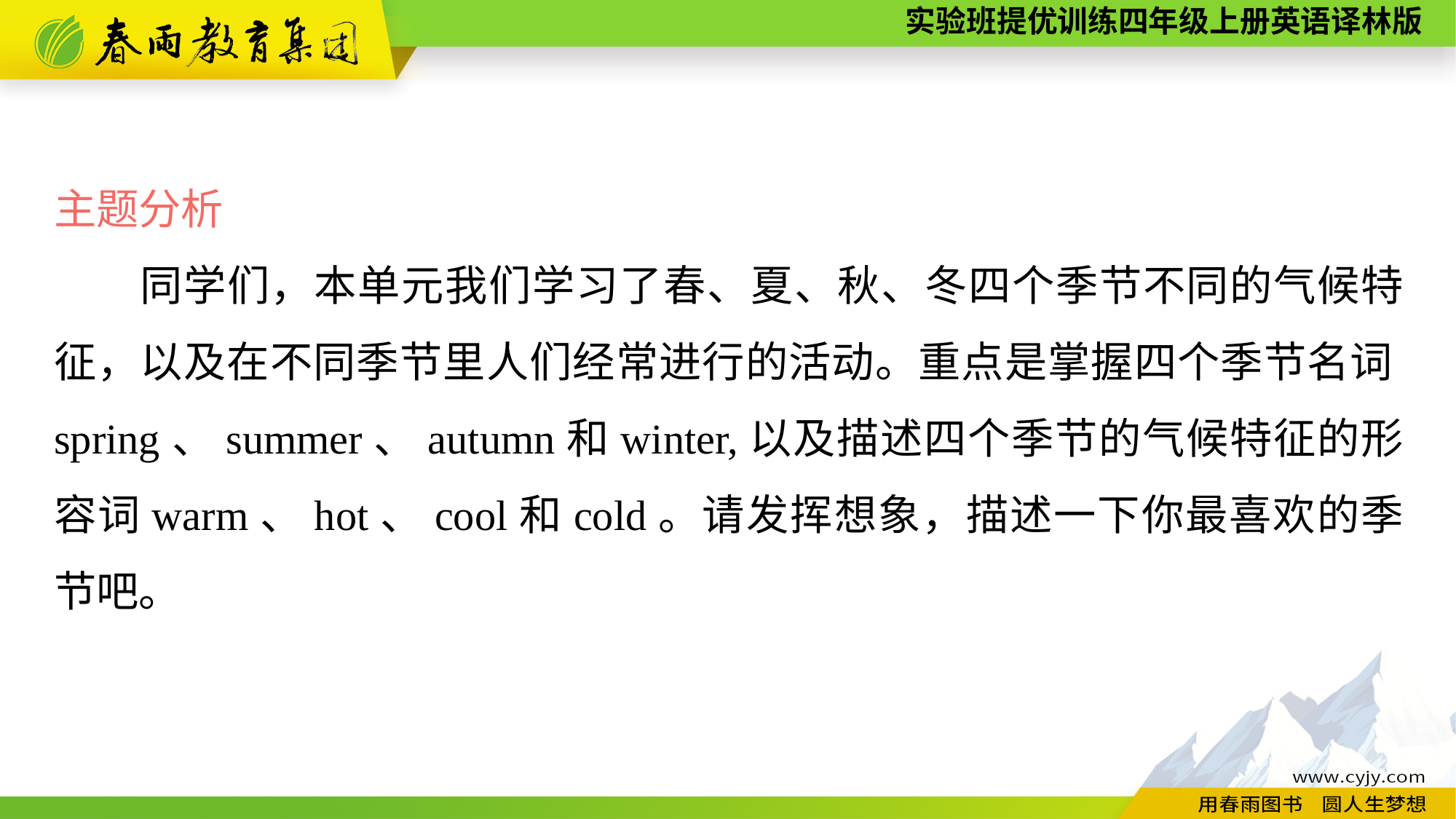

主题分析
同学们，本单元我们学习了春、夏、秋、冬四个季节不同的气候特征，以及在不同季节里人们经常进行的活动。重点是掌握四个季节名词spring、summer、autumn和winter,以及描述四个季节的气候特征的形容词warm、hot、cool和cold。请发挥想象，描述一下你最喜欢的季节吧。